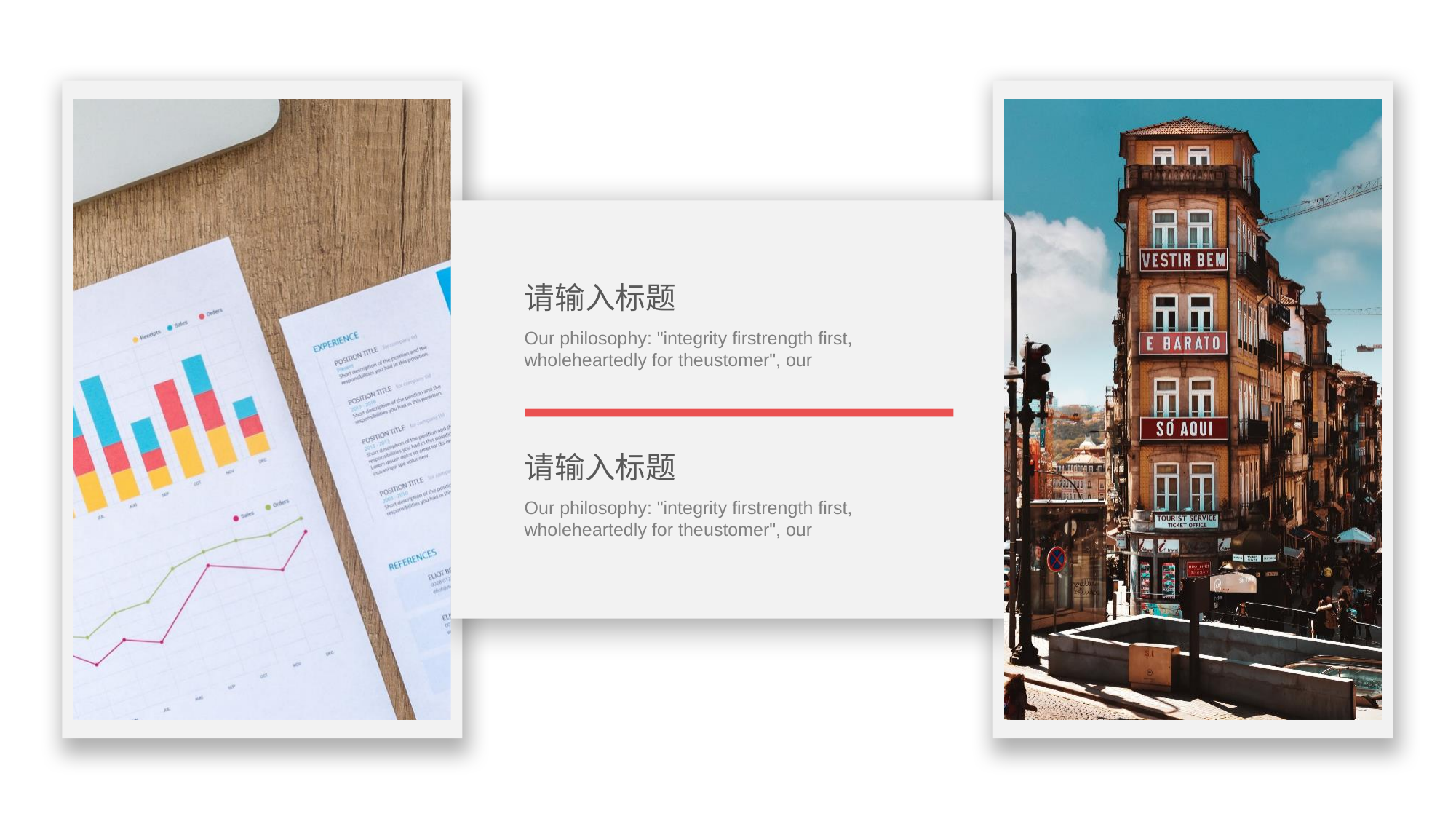

请输入标题
Our philosophy: "integrity firstrength first, wholeheartedly for theustomer", our
请输入标题
Our philosophy: "integrity firstrength first, wholeheartedly for theustomer", our